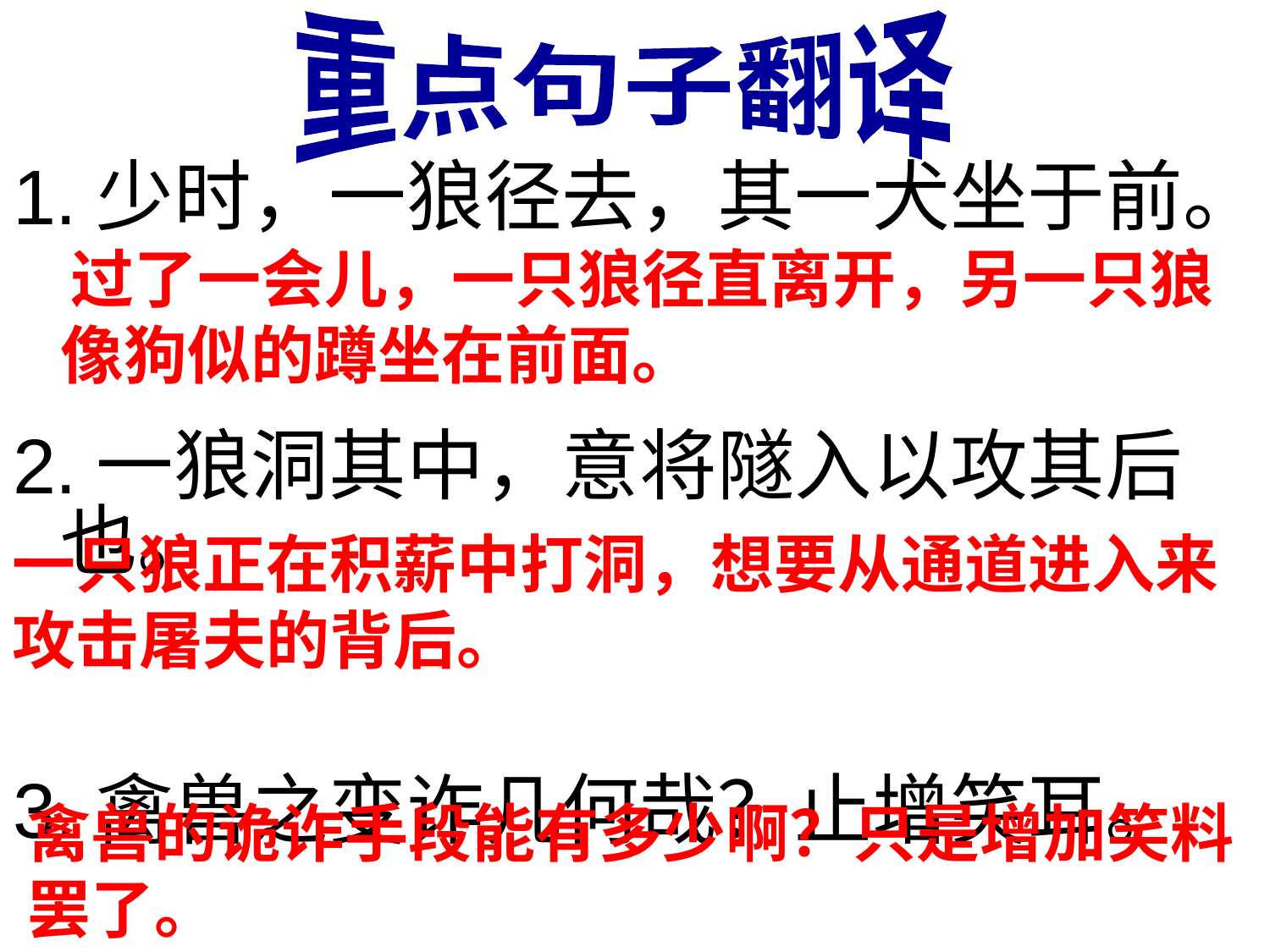

重点句子翻译
1.少时，一狼径去，其一犬坐于前。

2.一狼洞其中，意将隧入以攻其后也。

3.禽兽之变诈几何哉？止增笑耳。
   过了一会儿，一只狼径直离开，另一只狼像狗似的蹲坐在前面。
一只狼正在积薪中打洞，想要从通道进入来攻击屠夫的背后。
禽兽的诡诈手段能有多少啊？只是增加笑料罢了。